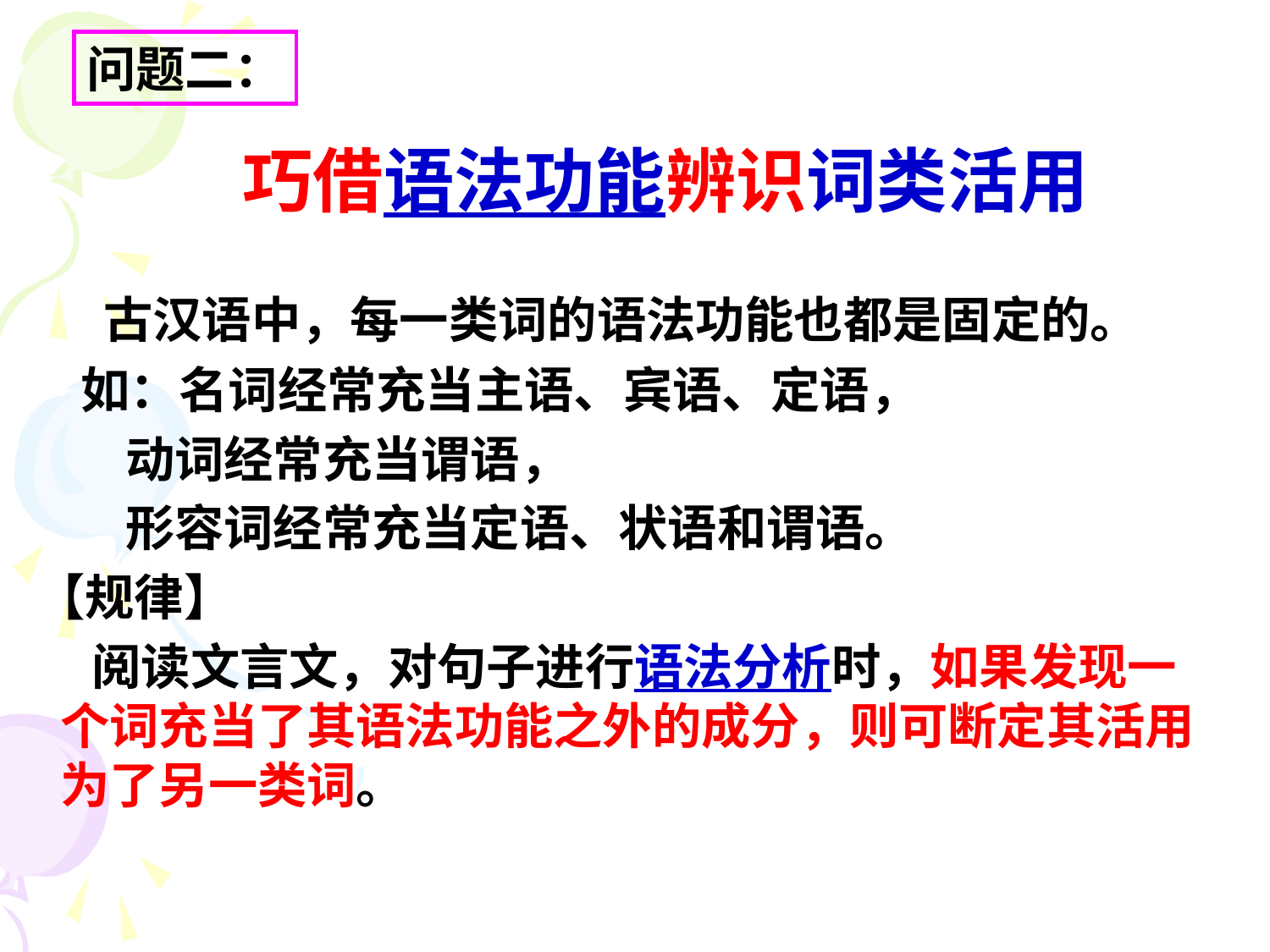

问题二：
# 巧借语法功能辨识词类活用
      古汉语中，每一类词的语法功能也都是固定的。
     如：名词经常充当主语、宾语、定语，
         动词经常充当谓语，
         形容词经常充当定语、状语和谓语。
 【规律】
      阅读文言文，对句子进行语法分析时，如果发现一个词充当了其语法功能之外的成分，则可断定其活用为了另一类词。